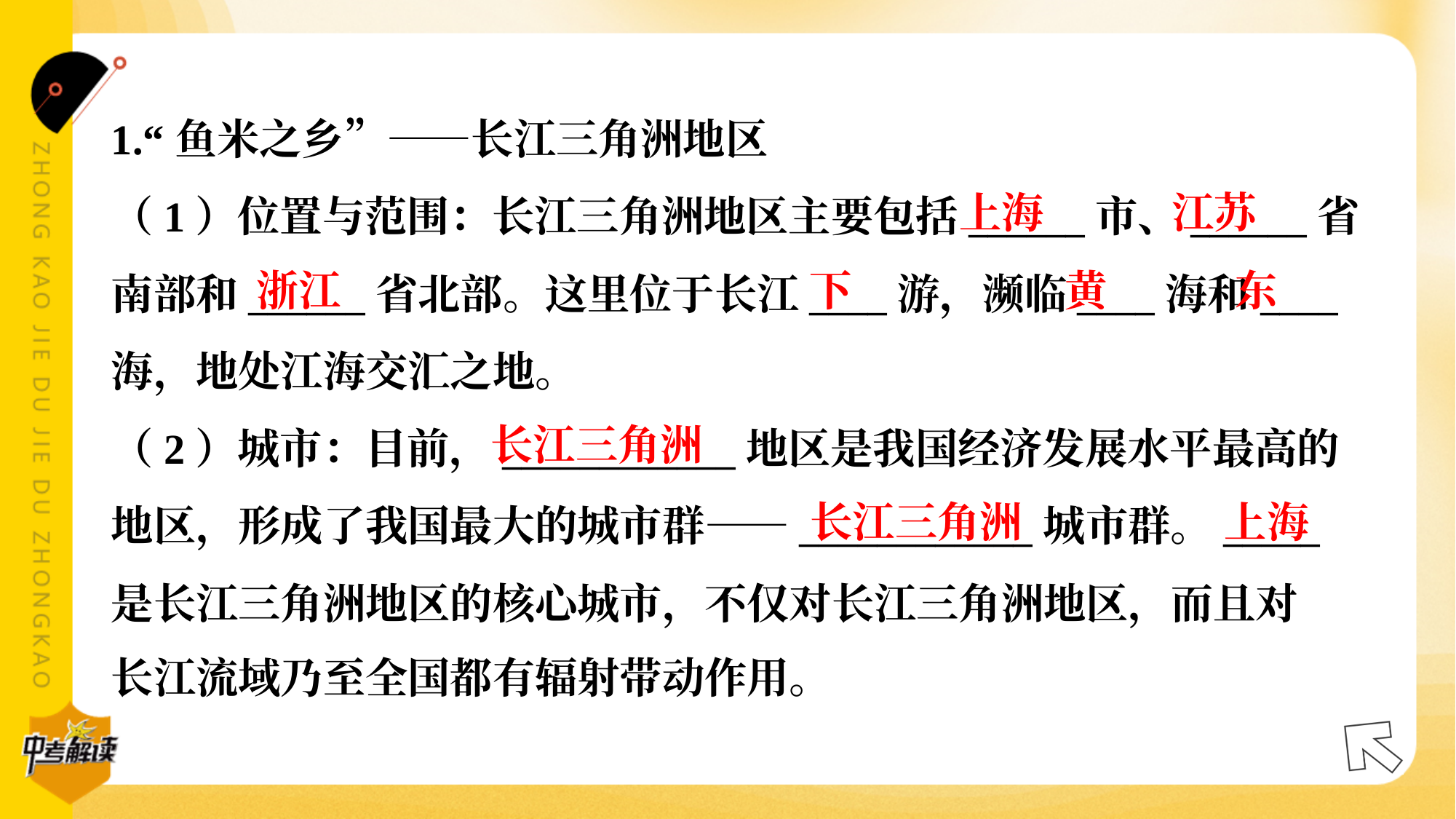

1.“鱼米之乡”——长江三角洲地区
（1）位置与范围：长江三角洲地区主要包括______市、______省
南部和______省北部。这里位于长江____游，濒临____海和____
海，地处江海交汇之地。
（2）城市：目前，____________地区是我国经济发展水平最高的
地区，形成了我国最大的城市群——____________城市群。_____
是长江三角洲地区的核心城市，不仅对长江三角洲地区，而且对
长江流域乃至全国都有辐射带动作用。#1.2
上海
江苏
浙江
下
黄
东
长江三角洲
长江三角洲
上海